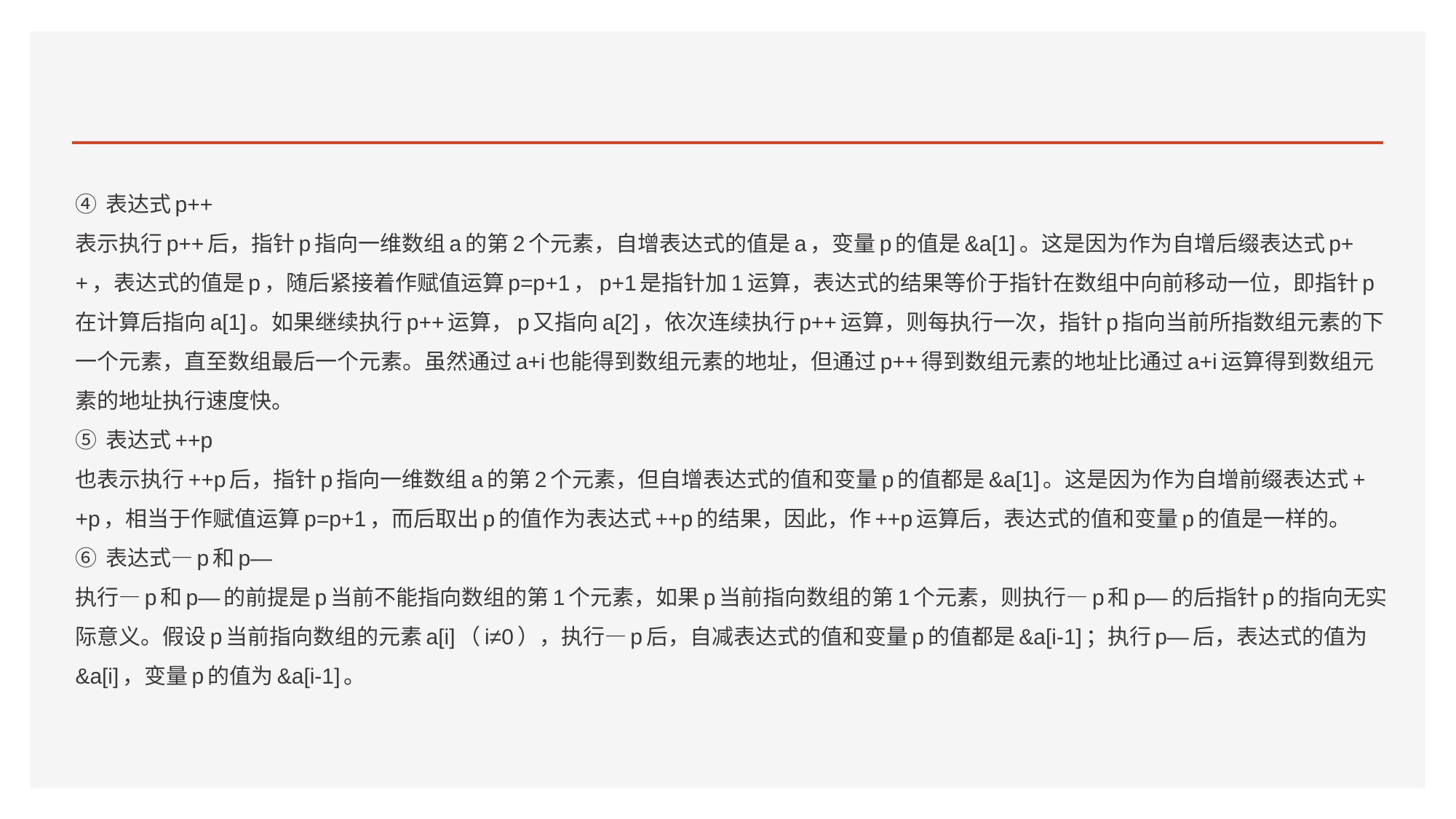

#
④ 表达式p++
表示执行p++后，指针p指向一维数组a的第2个元素，自增表达式的值是a，变量p的值是&a[1]。这是因为作为自增后缀表达式p++，表达式的值是p，随后紧接着作赋值运算p=p+1，p+1是指针加1运算，表达式的结果等价于指针在数组中向前移动一位，即指针p在计算后指向a[1]。如果继续执行p++运算，p又指向a[2]，依次连续执行p++运算，则每执行一次，指针p指向当前所指数组元素的下一个元素，直至数组最后一个元素。虽然通过a+i也能得到数组元素的地址，但通过p++得到数组元素的地址比通过a+i运算得到数组元素的地址执行速度快。
⑤ 表达式++p
也表示执行++p后，指针p指向一维数组a的第2个元素，但自增表达式的值和变量p的值都是&a[1]。这是因为作为自增前缀表达式++p，相当于作赋值运算p=p+1，而后取出p的值作为表达式++p的结果，因此，作++p运算后，表达式的值和变量p的值是一样的。
⑥ 表达式—p和p—
执行—p和p—的前提是p当前不能指向数组的第1个元素，如果p当前指向数组的第1个元素，则执行—p和p—的后指针p的指向无实际意义。假设p当前指向数组的元素a[i]（i≠0），执行—p后，自减表达式的值和变量p的值都是&a[i-1]；执行p—后，表达式的值为&a[i]，变量p的值为&a[i-1]。